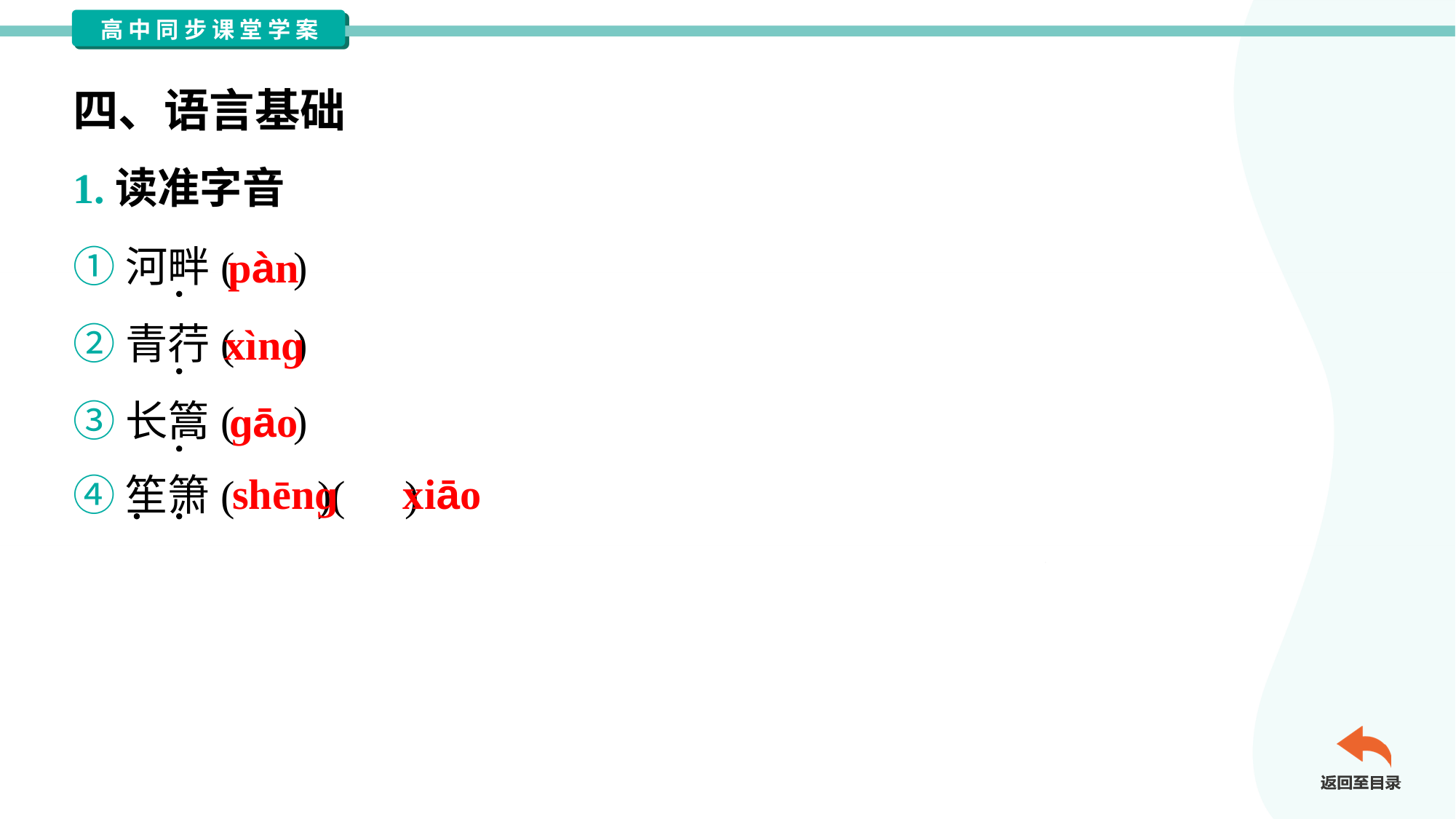

四、语言基础
1.读准字音
①河畔(     )
②青荇(     )
③长篙(     )
④笙箫(       )(     )
pàn
xìnɡ

ɡāo

shēnɡ
xiāo